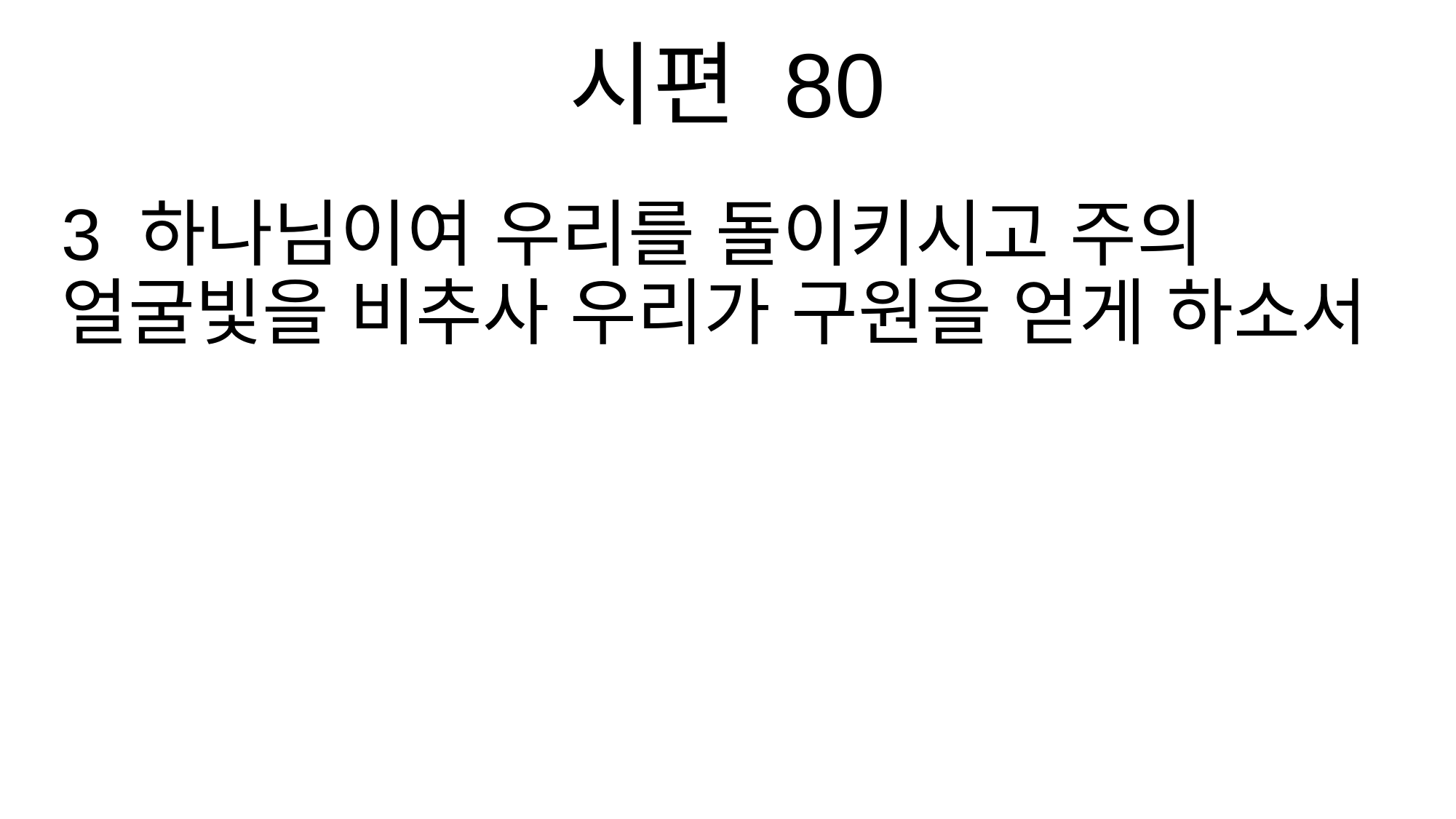

시편 80
3 하나님이여 우리를 돌이키시고 주의 얼굴빛을 비추사 우리가 구원을 얻게 하소서